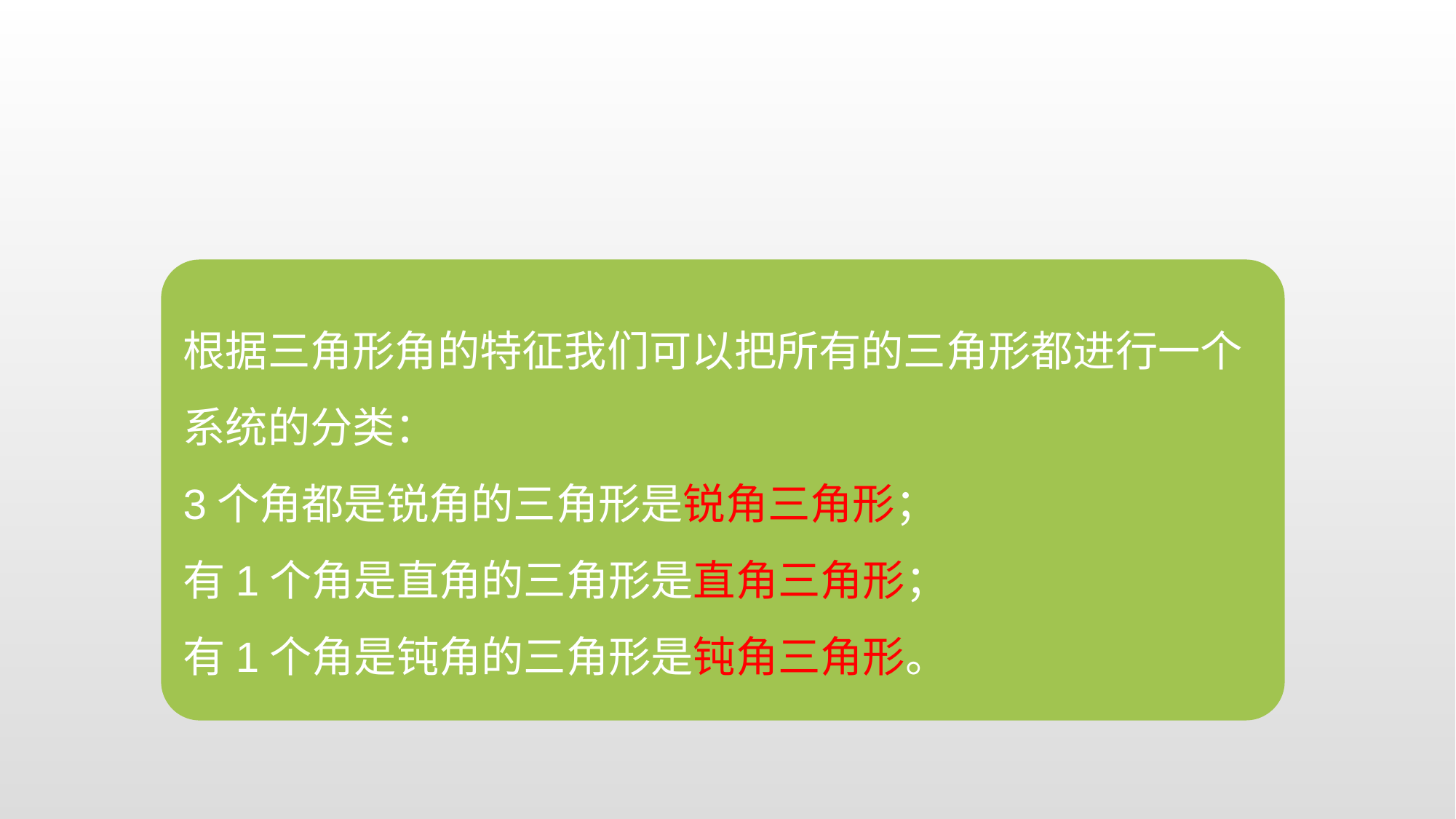

根据三角形角的特征我们可以把所有的三角形都进行一个系统的分类：
3个角都是锐角的三角形是锐角三角形；
有1个角是直角的三角形是直角三角形；
有1个角是钝角的三角形是钝角三角形。